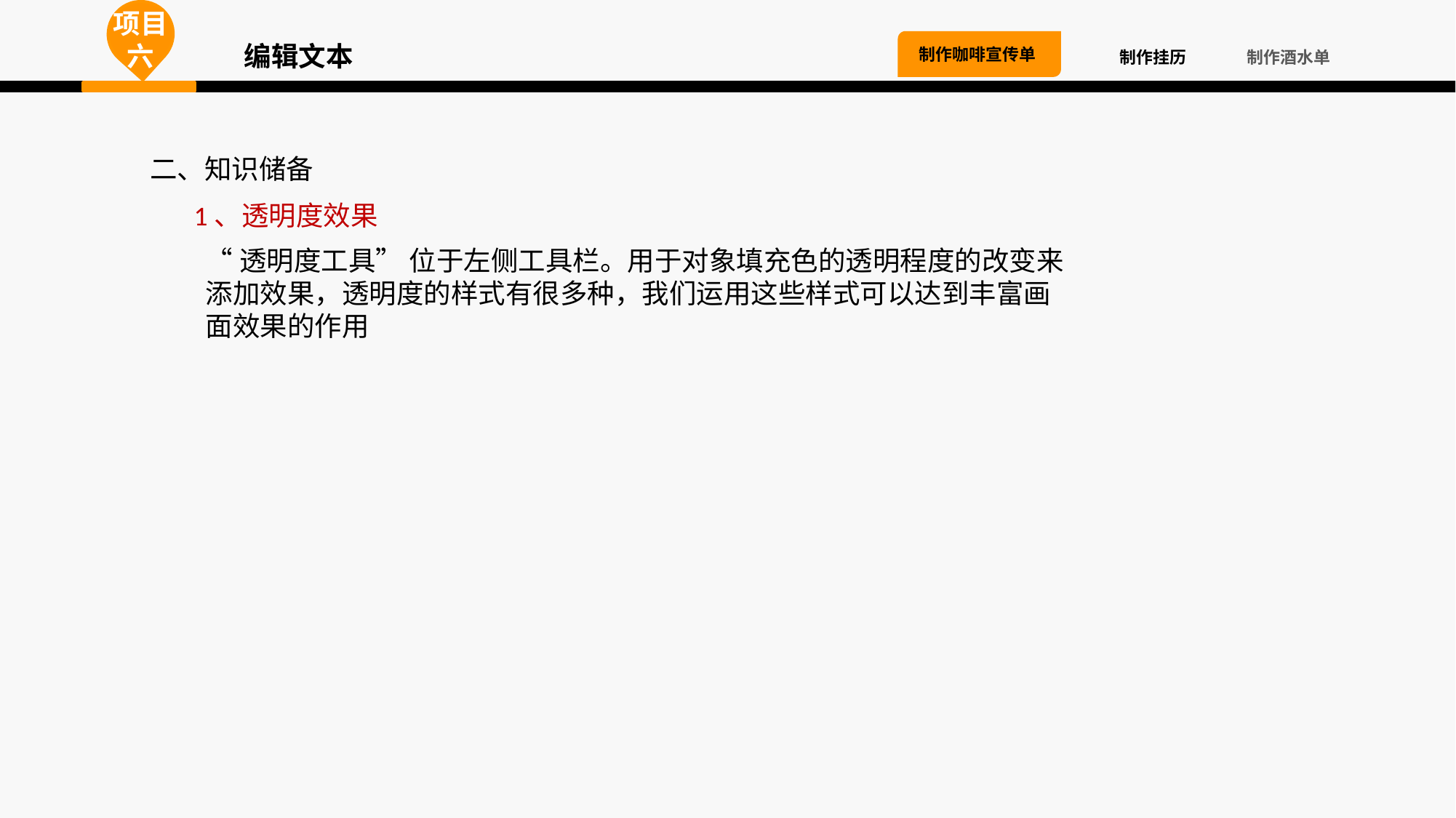

项目六

编辑文本
制作咖啡宣传单

制作挂历
制作酒水单
二、知识储备
1、透明度效果
“透明度工具” 位于左侧工具栏。用于对象填充色的透明程度的改变来添加效果，透明度的样式有很多种，我们运用这些样式可以达到丰富画面效果的作用